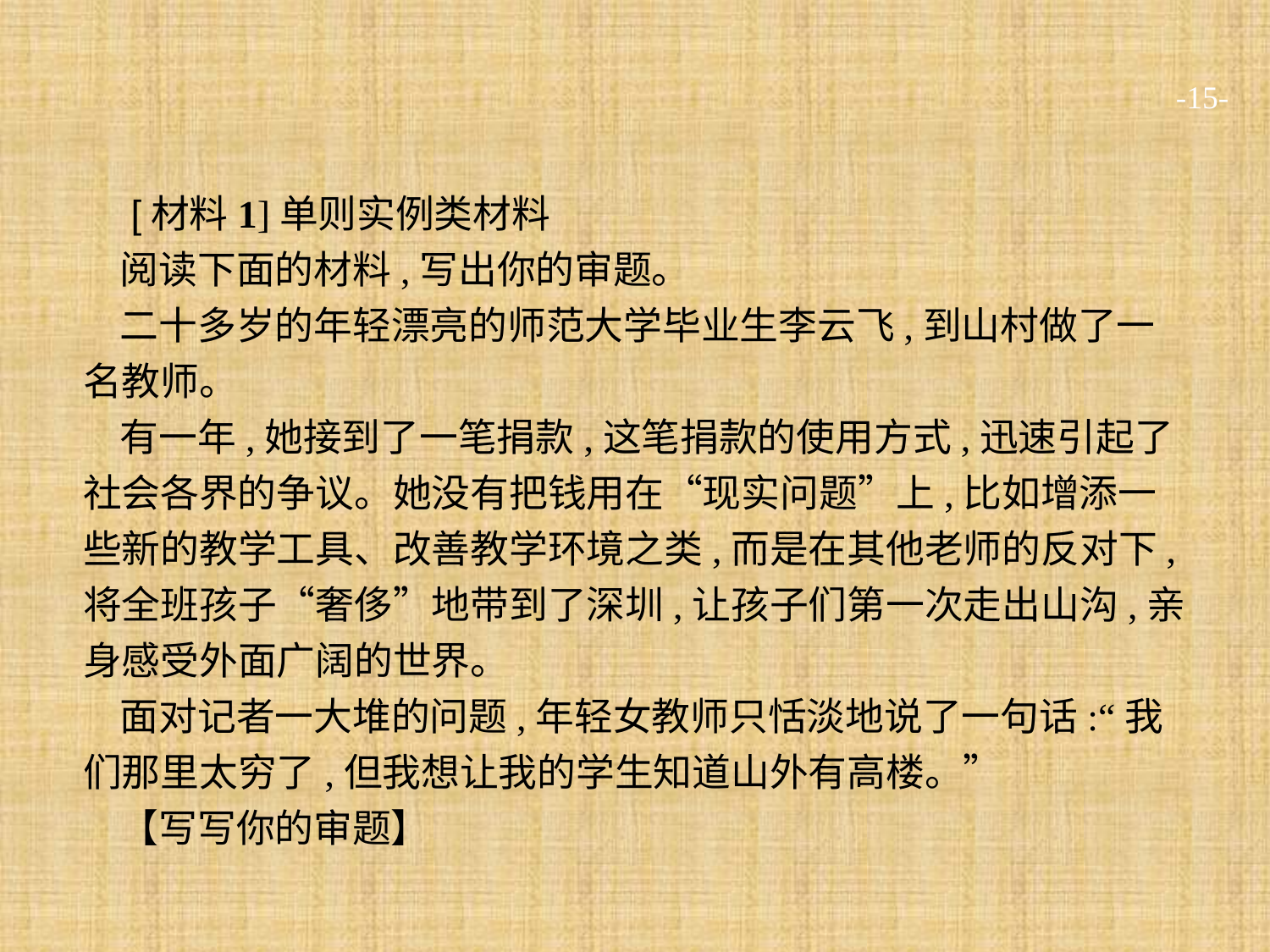

-15-
 [材料1]单则实例类材料
阅读下面的材料,写出你的审题。
二十多岁的年轻漂亮的师范大学毕业生李云飞,到山村做了一名教师。
有一年,她接到了一笔捐款,这笔捐款的使用方式,迅速引起了社会各界的争议。她没有把钱用在“现实问题”上,比如增添一些新的教学工具、改善教学环境之类,而是在其他老师的反对下,将全班孩子“奢侈”地带到了深圳,让孩子们第一次走出山沟,亲身感受外面广阔的世界。
面对记者一大堆的问题,年轻女教师只恬淡地说了一句话:“我们那里太穷了,但我想让我的学生知道山外有高楼。”
【写写你的审题】